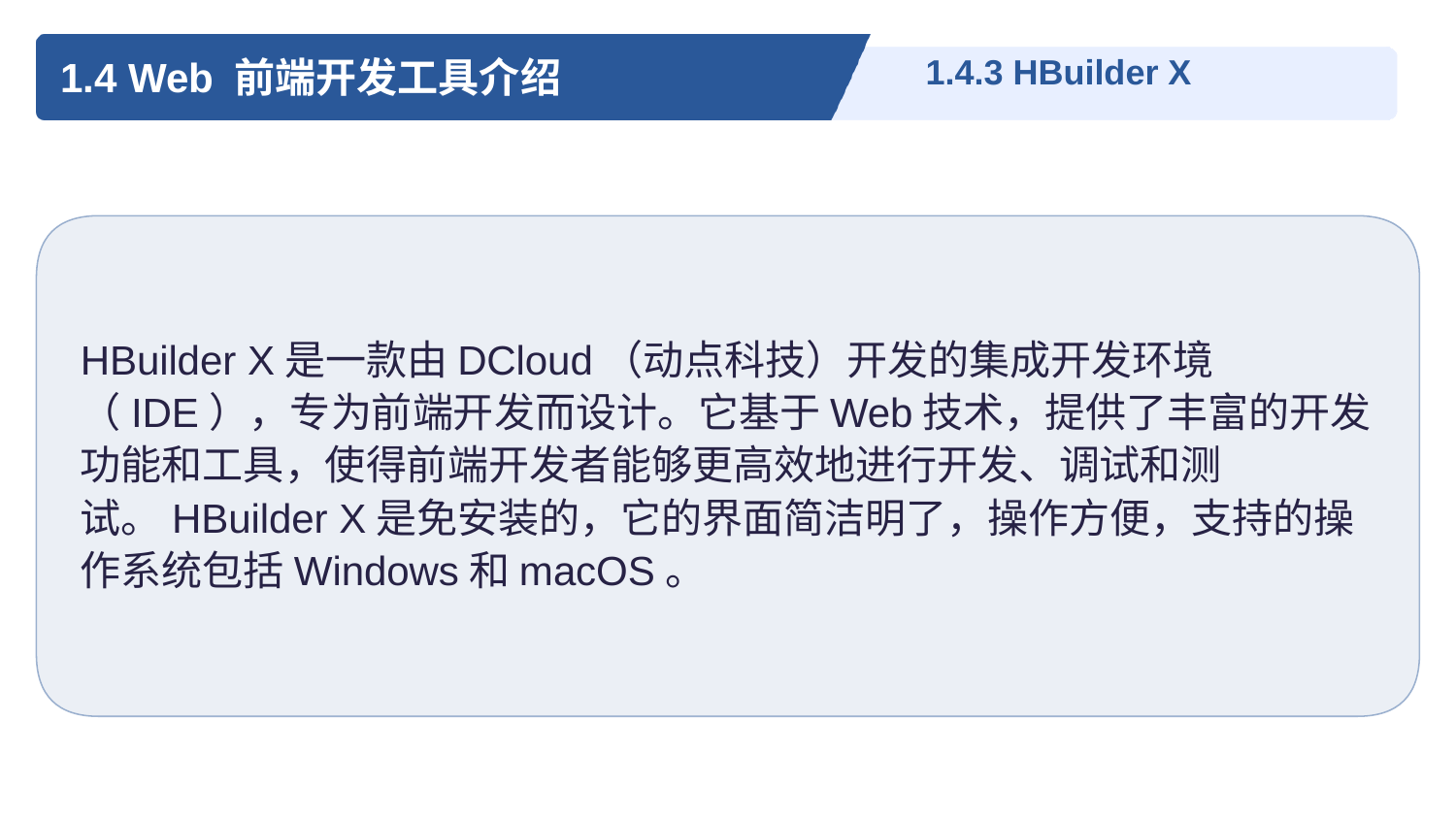

1.4 Web 前端开发工具介绍
1.4.3 HBuilder X

HBuilder X是一款由DCloud（动点科技）开发的集成开发环境（IDE），专为前端开发而设计。它基于Web技术，提供了丰富的开发功能和工具，使得前端开发者能够更高效地进行开发、调试和测试。HBuilder X是免安装的，它的界面简洁明了，操作方便，支持的操作系统包括Windows和macOS。